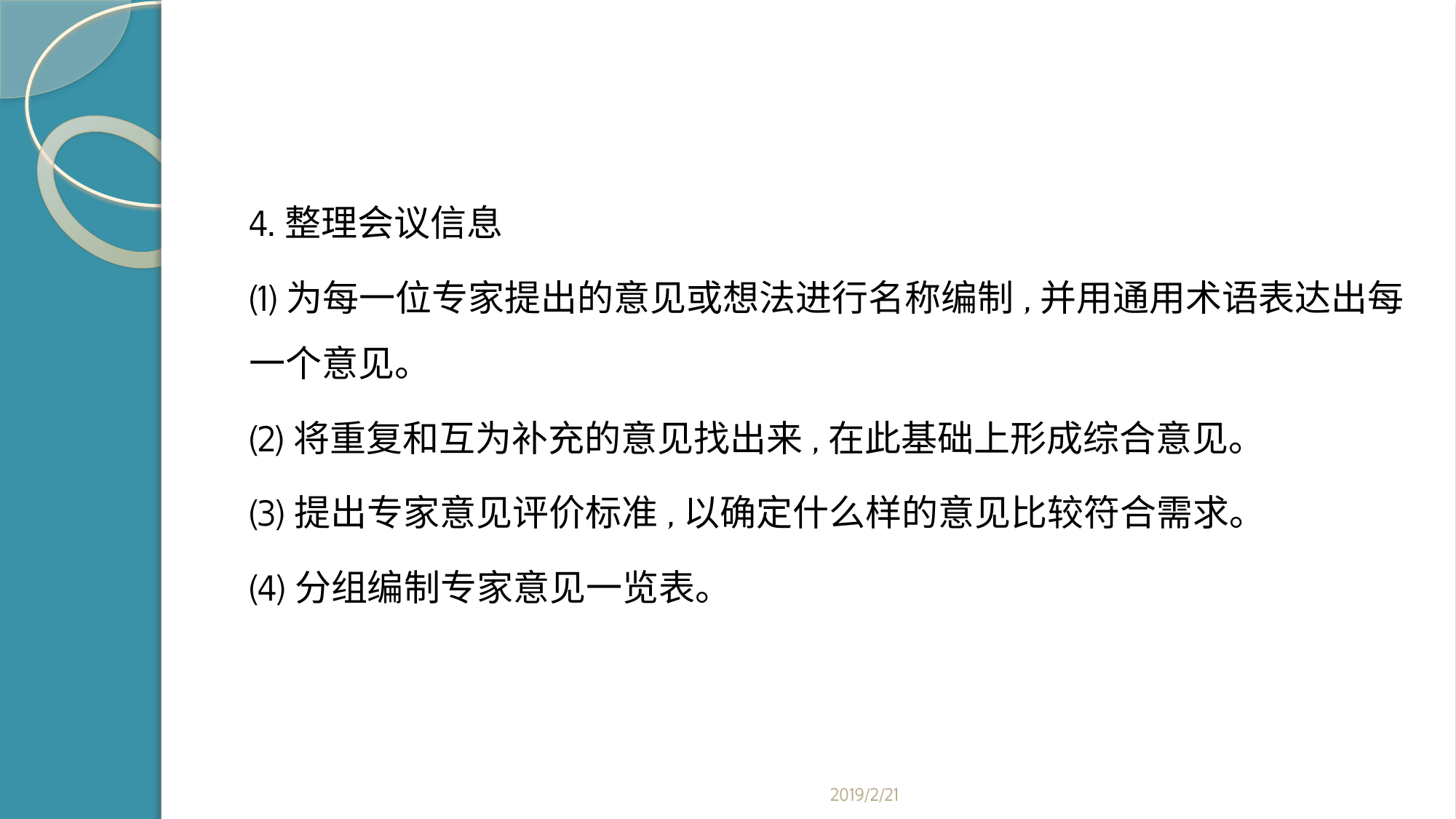

#
4.整理会议信息
(1)为每一位专家提出的意见或想法进行名称编制,并用通用术语表达出每一个意见。
(2)将重复和互为补充的意见找出来,在此基础上形成综合意见。
(3)提出专家意见评价标准,以确定什么样的意见比较符合需求。
(4)分组编制专家意见一览表。

2019/2/21